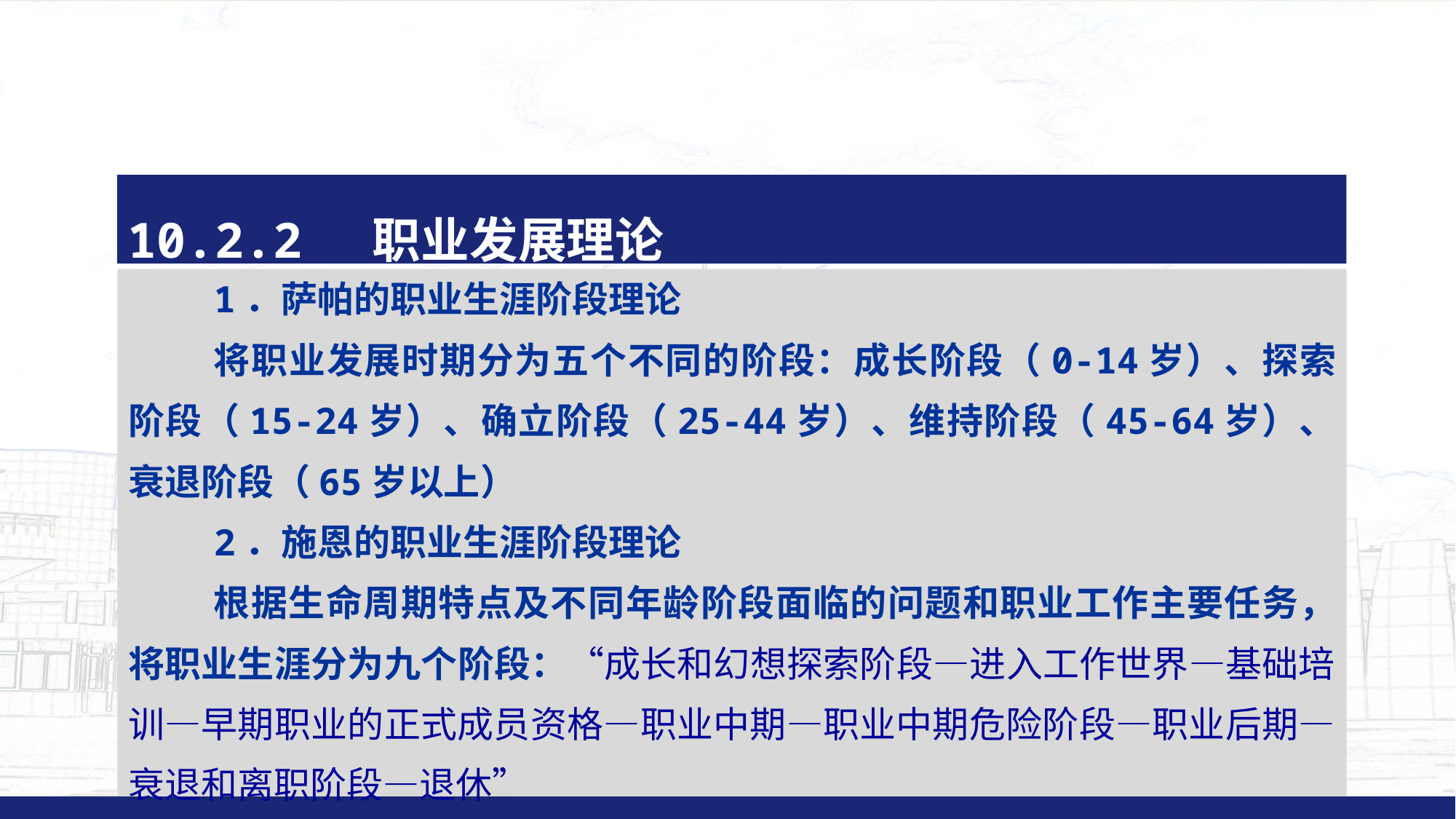

#
10.2.2  职业发展理论

1．萨帕的职业生涯阶段理论
将职业发展时期分为五个不同的阶段：成长阶段（0-14岁）、探索阶段（15-24岁）、确立阶段（25-44岁）、维持阶段（45-64岁）、衰退阶段（65岁以上）
2．施恩的职业生涯阶段理论
根据生命周期特点及不同年龄阶段面临的问题和职业工作主要任务，将职业生涯分为九个阶段：“成长和幻想探索阶段—进入工作世界—基础培训—早期职业的正式成员资格—职业中期—职业中期危险阶段—职业后期—衰退和离职阶段—退休”